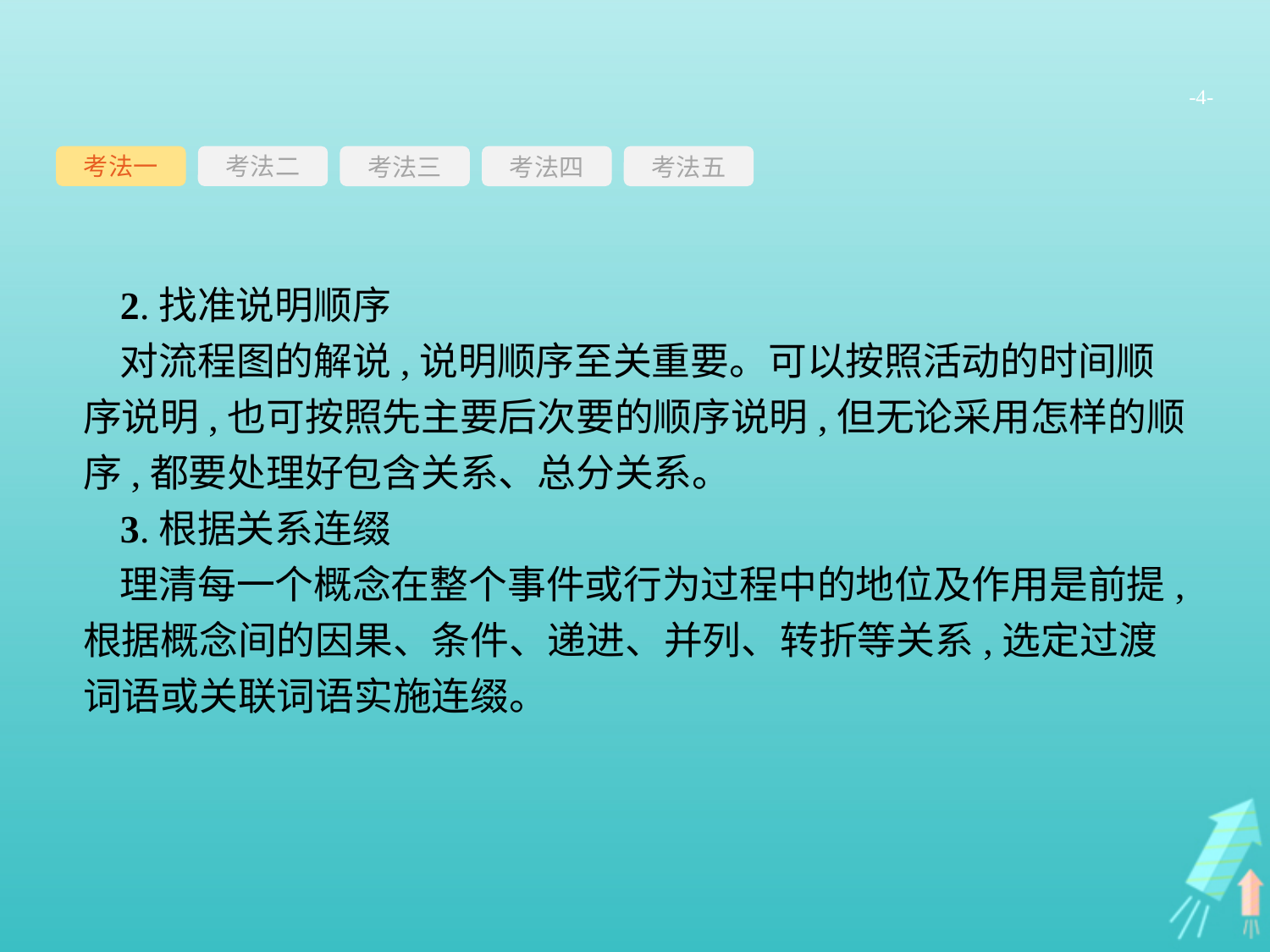

-4-
考法一
考法三
考法四
考法五
考法二
2.找准说明顺序
对流程图的解说,说明顺序至关重要。可以按照活动的时间顺序说明,也可按照先主要后次要的顺序说明,但无论采用怎样的顺序,都要处理好包含关系、总分关系。
3.根据关系连缀
理清每一个概念在整个事件或行为过程中的地位及作用是前提,根据概念间的因果、条件、递进、并列、转折等关系,选定过渡词语或关联词语实施连缀。